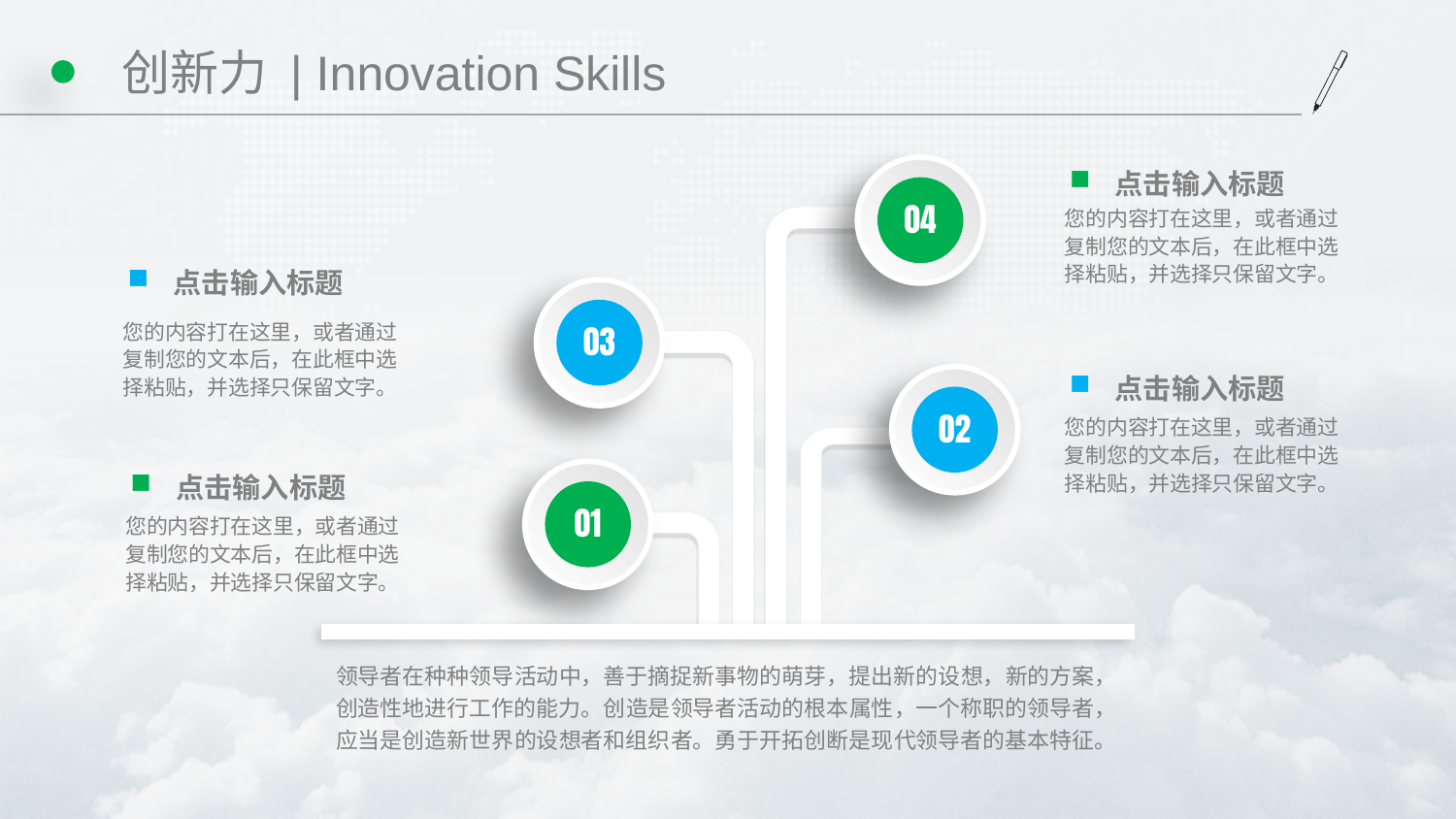

# 创新力 | Innovation Skills

04
点击输入标题
您的内容打在这里，或者通过复制您的文本后，在此框中选择粘贴，并选择只保留文字。

点击输入标题

03
您的内容打在这里，或者通过复制您的文本后，在此框中选择粘贴，并选择只保留文字。

点击输入标题

02
您的内容打在这里，或者通过复制您的文本后，在此框中选择粘贴，并选择只保留文字。

01
点击输入标题
您的内容打在这里，或者通过复制您的文本后，在此框中选择粘贴，并选择只保留文字。

领导者在种种领导活动中，善于摘捉新事物的萌芽，提出新的设想，新的方案，创造性地进行工作的能力。创造是领导者活动的根本属性，一个称职的领导者，应当是创造新世界的设想者和组织者。勇于开拓创断是现代领导者的基本特征。